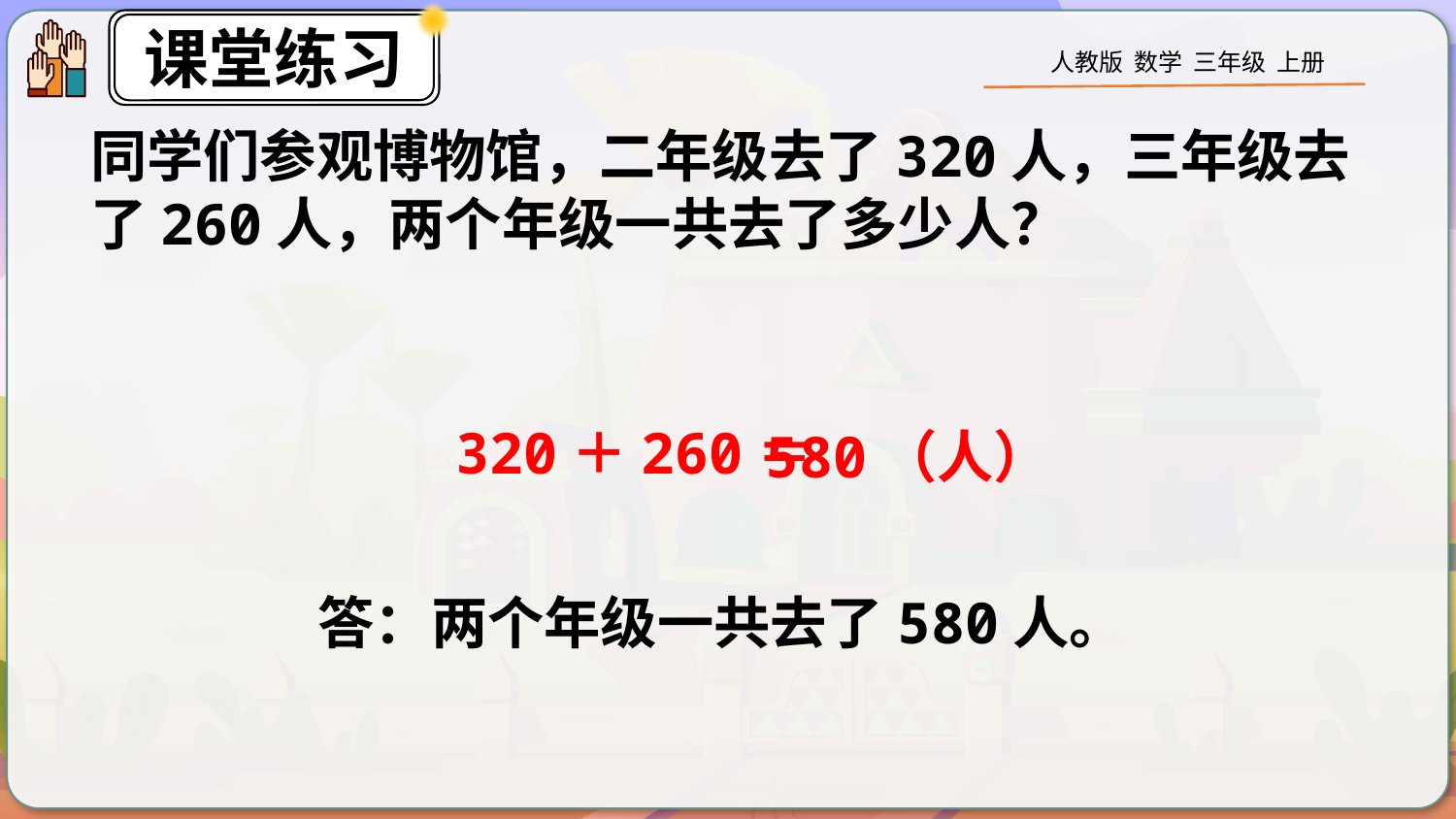

同学们参观博物馆，二年级去了320人，三年级去了260人，两个年级一共去了多少人？
320＋260＝
580（人）
答：两个年级一共去了580人。